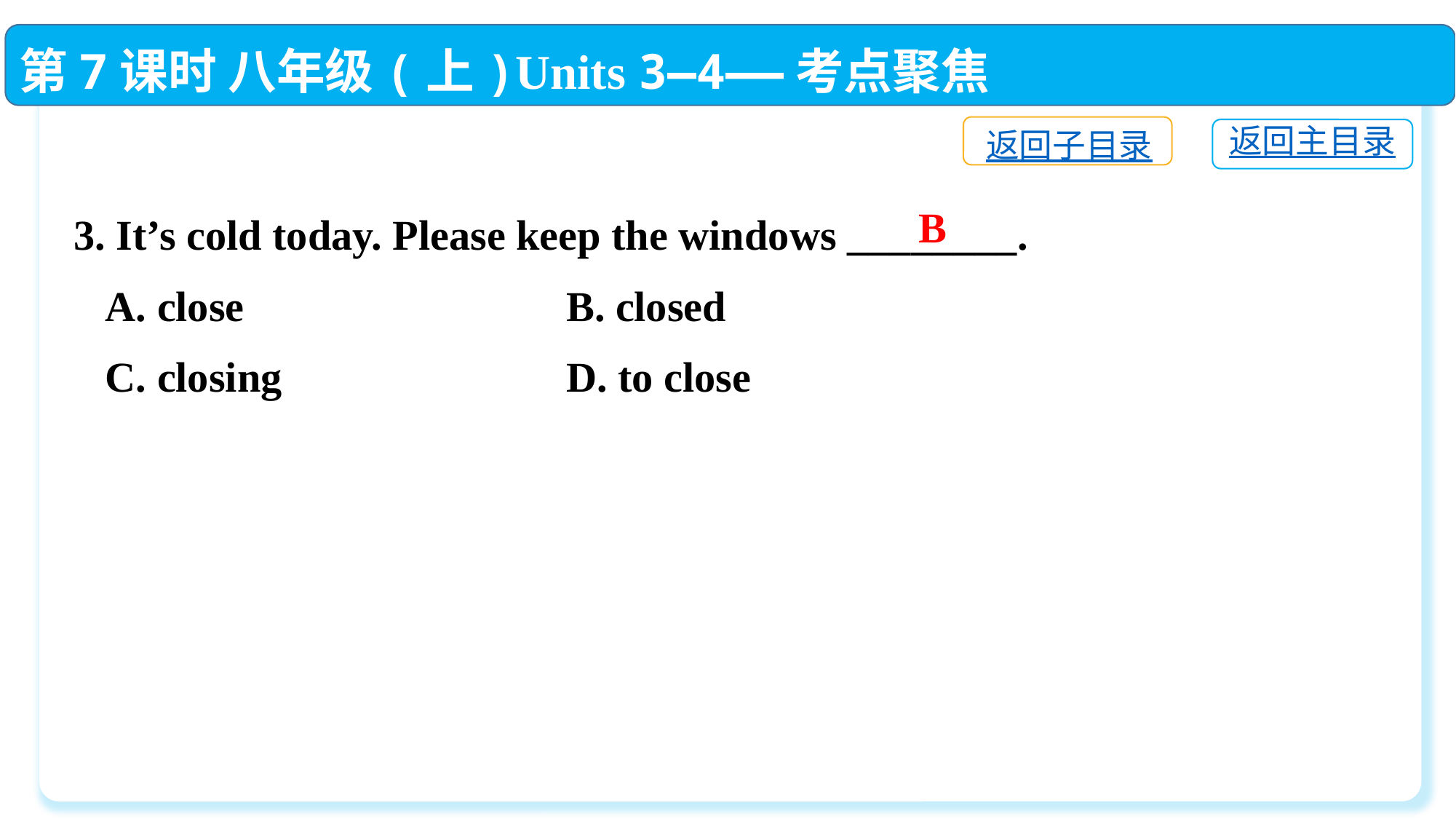

第7课时 八年级(上)Units 3—4——考点聚焦

返回子目录
返回主目录
3. It’s cold today. Please keep the windows ________.
   A. close	                          B. closed
   C. closing	                          D. to close
B